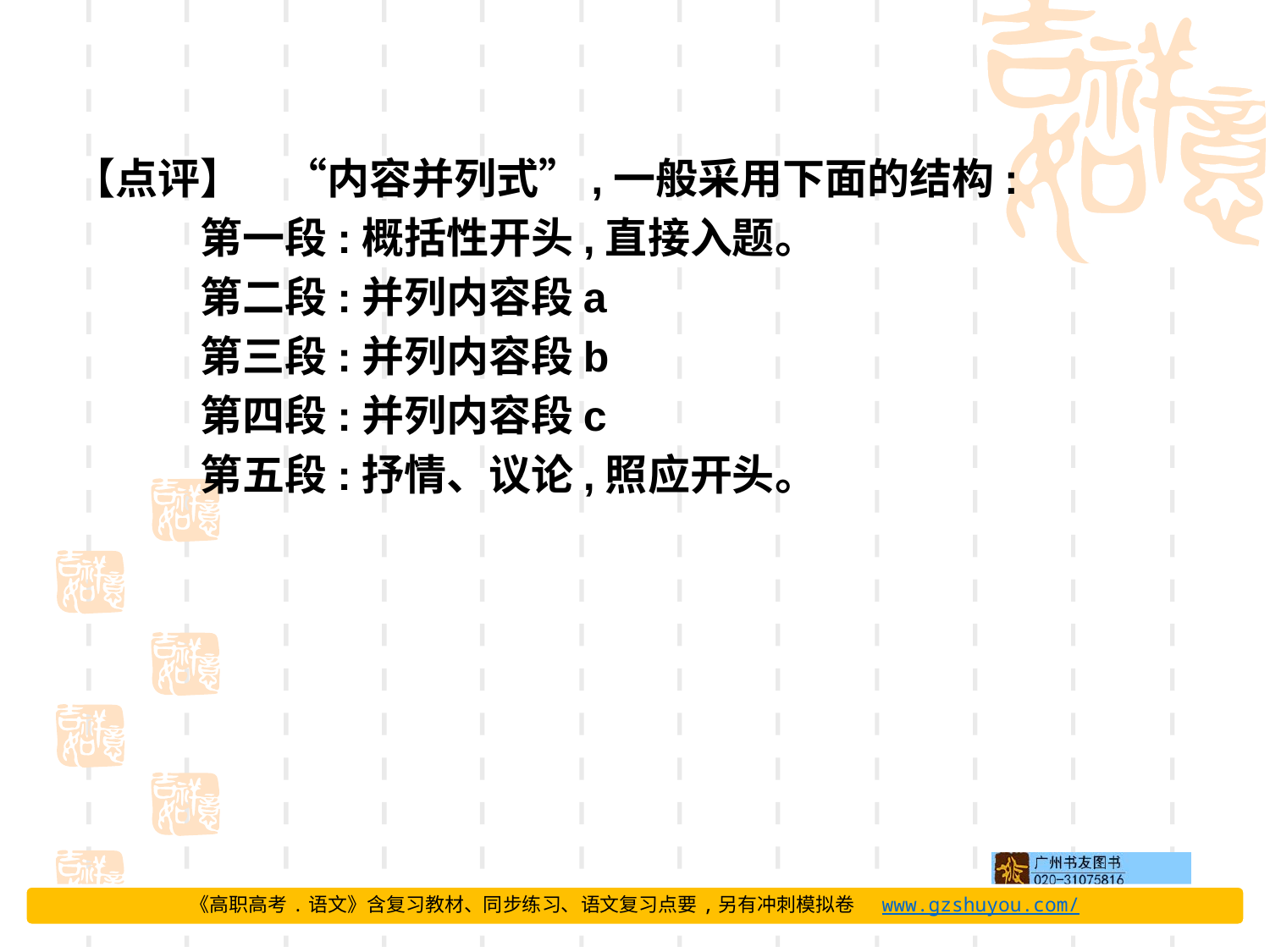

【点评】　“内容并列式”,一般采用下面的结构:
	第一段:概括性开头,直接入题。
	第二段:并列内容段a
	第三段:并列内容段b
	第四段:并列内容段c
	第五段:抒情、议论,照应开头。